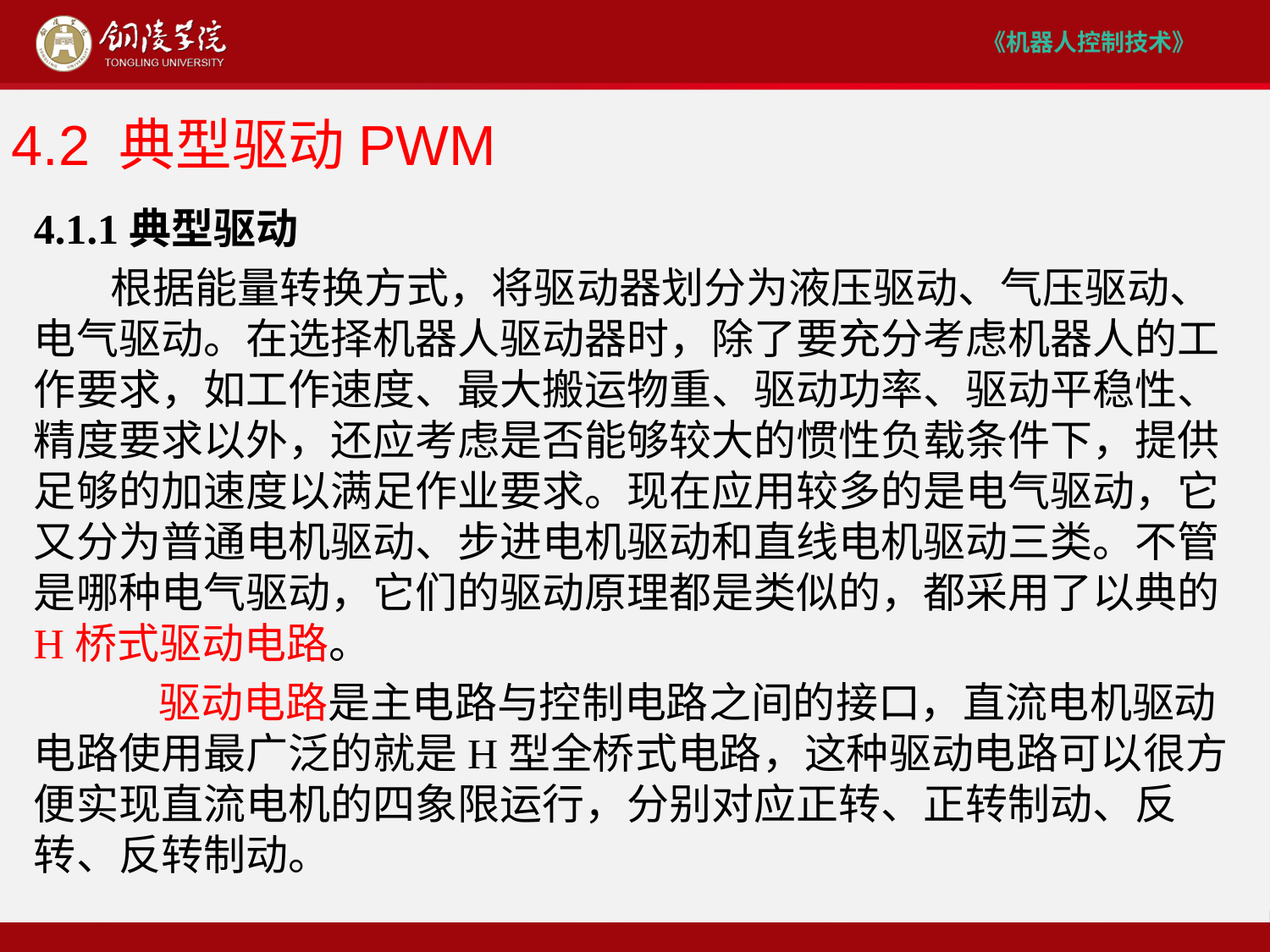

# 4.2 典型驱动PWM
4.1.1典型驱动
       根据能量转换方式，将驱动器划分为液压驱动、气压驱动、电气驱动。在选择机器人驱动器时，除了要充分考虑机器人的工作要求，如工作速度、最大搬运物重、驱动功率、驱动平稳性、精度要求以外，还应考虑是否能够较大的惯性负载条件下，提供足够的加速度以满足作业要求。现在应用较多的是电气驱动，它又分为普通电机驱动、步进电机驱动和直线电机驱动三类。不管是哪种电气驱动，它们的驱动原理都是类似的，都采用了以典的H桥式驱动电路。
            驱动电路是主电路与控制电路之间的接口，直流电机驱动电路使用最广泛的就是H型全桥式电路，这种驱动电路可以很方便实现直流电机的四象限运行，分别对应正转、正转制动、反转、反转制动。